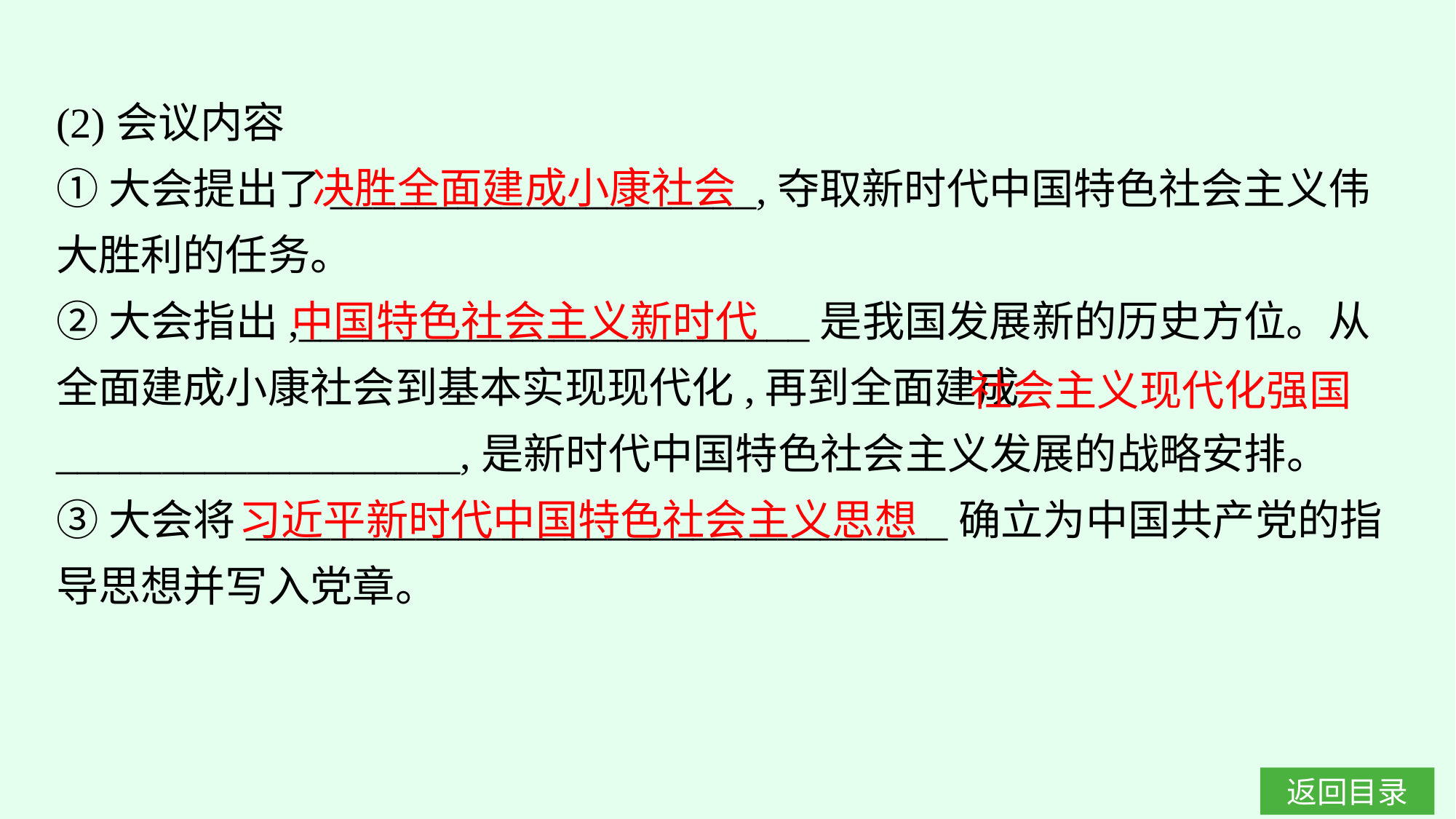

(2)会议内容
①大会提出了____________________,夺取新时代中国特色社会主义伟大胜利的任务。
②大会指出,________________________是我国发展新的历史方位。从全面建成小康社会到基本实现现代化,再到全面建成___________________,是新时代中国特色社会主义发展的战略安排。
③大会将_________________________________确立为中国共产党的指导思想并写入党章。
决胜全面建成小康社会
中国特色社会主义新时代
社会主义现代化强国
习近平新时代中国特色社会主义思想